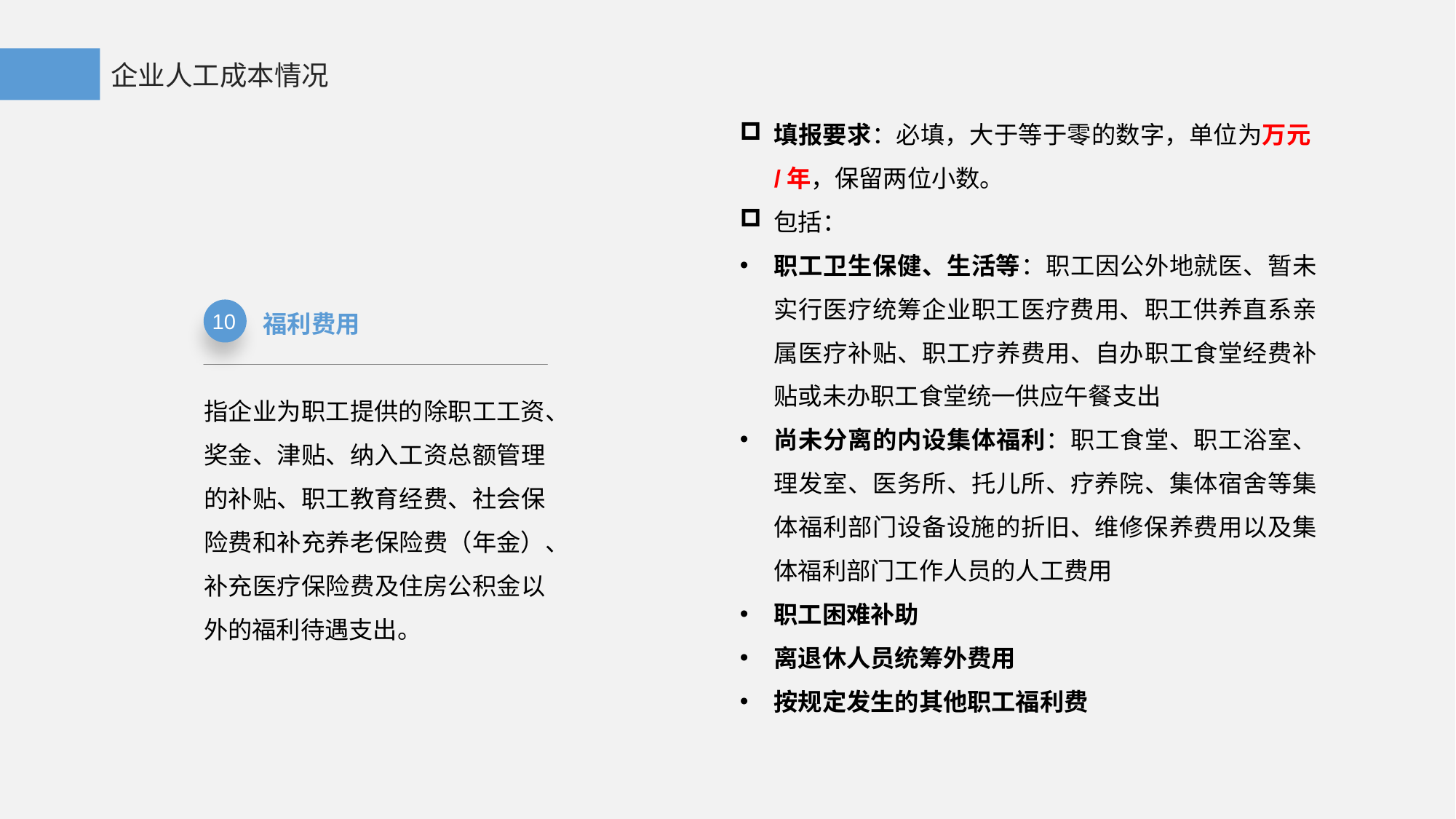

企业人工成本情况
填报要求：必填，大于等于零的数字，单位为万元/年，保留两位小数。
包括：
职工卫生保健、生活等：职工因公外地就医、暂未实行医疗统筹企业职工医疗费用、职工供养直系亲属医疗补贴、职工疗养费用、自办职工食堂经费补贴或未办职工食堂统一供应午餐支出
尚未分离的内设集体福利：职工食堂、职工浴室、理发室、医务所、托儿所、疗养院、集体宿舍等集体福利部门设备设施的折旧、维修保养费用以及集体福利部门工作人员的人工费用
职工困难补助
离退休人员统筹外费用
按规定发生的其他职工福利费

福利费用
10
指企业为职工提供的除职工工资、奖金、津贴、纳入工资总额管理的补贴、职工教育经费、社会保险费和补充养老保险费（年金）、补充医疗保险费及住房公积金以外的福利待遇支出。

29